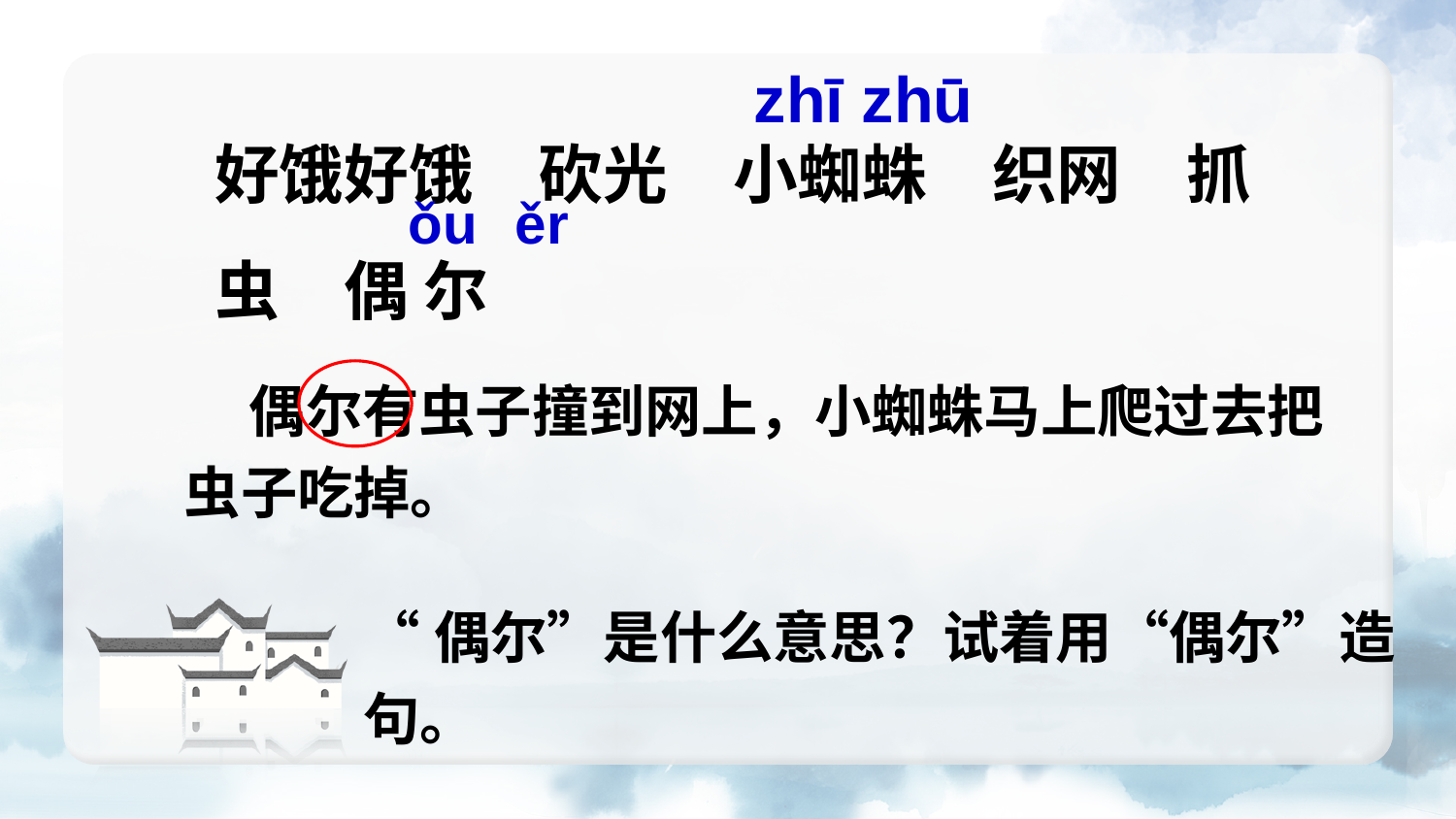

zhī zhū
好饿好饿　砍光　小蜘蛛　织网　抓虫　偶 尔
ǒu
ěr
    偶尔有虫子撞到网上，小蜘蛛马上爬过去把虫子吃掉。

“偶尔”是什么意思？试着用“偶尔”造句。